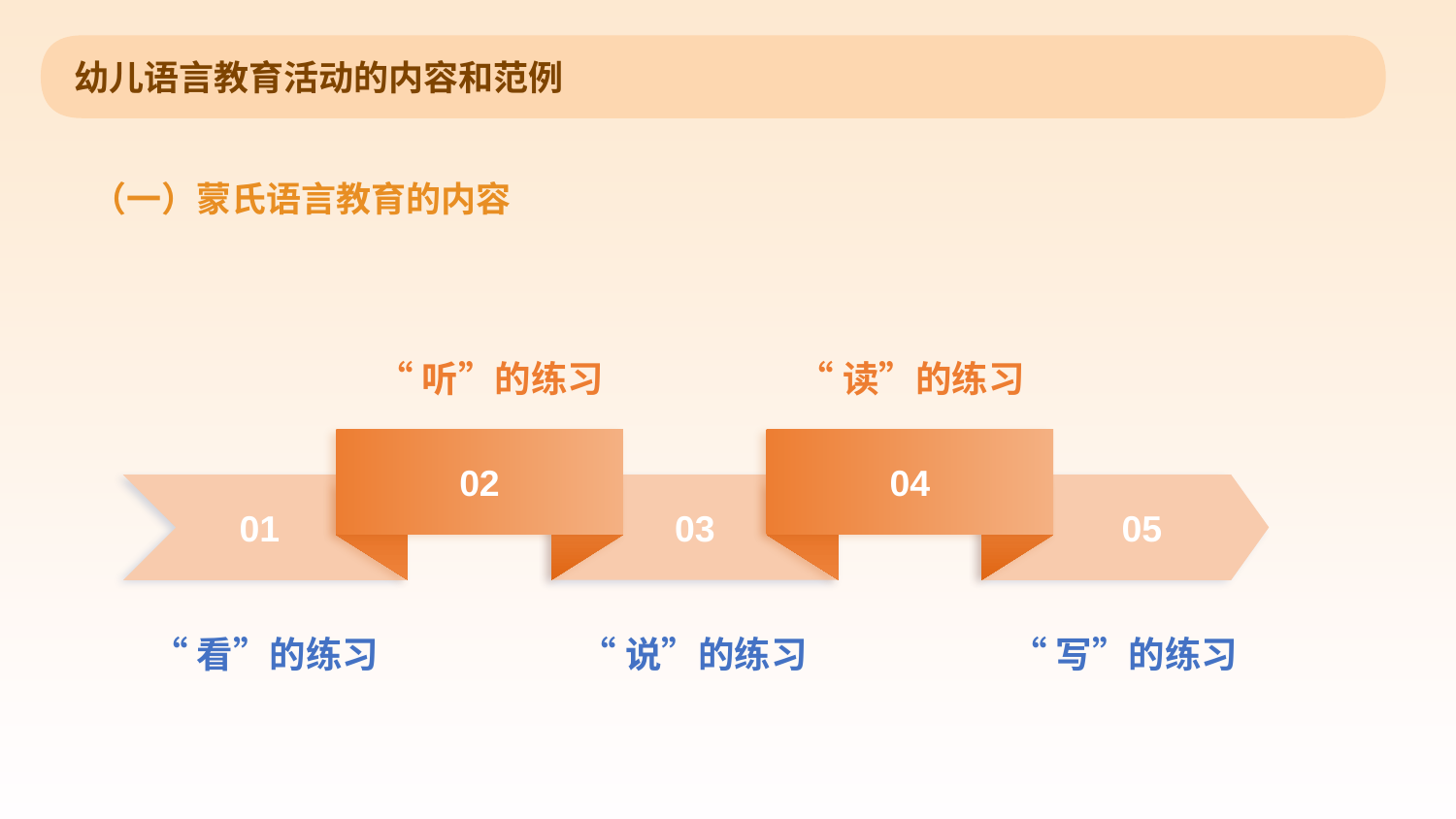

幼儿语言教育活动的内容和范例
（一）蒙氏语言教育的内容
“听”的练习
“读”的练习
02
04
01
03
05

“看”的练习
“说”的练习
“写”的练习